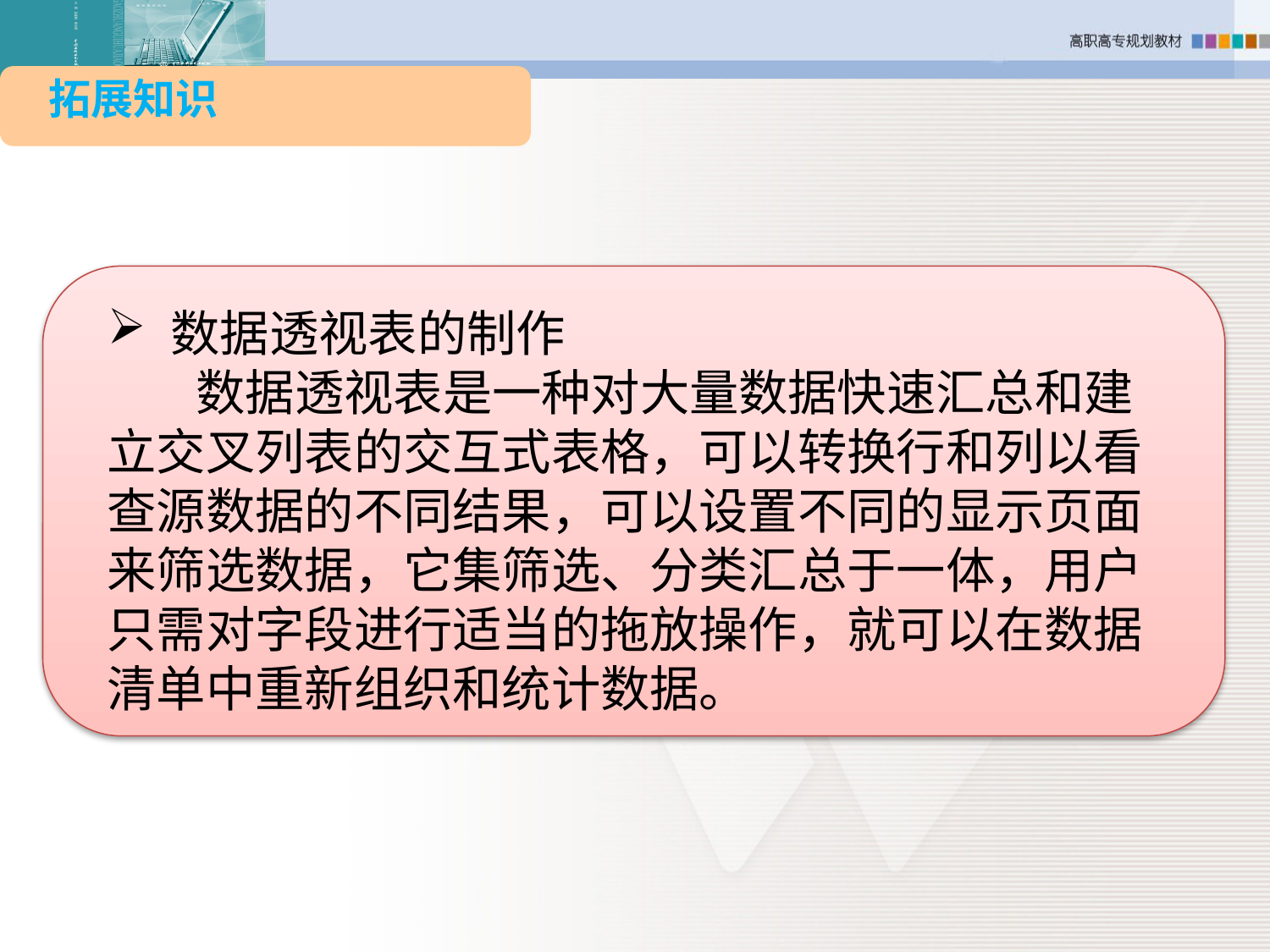

拓展知识

数据透视表的制作
       数据透视表是一种对大量数据快速汇总和建立交叉列表的交互式表格，可以转换行和列以看查源数据的不同结果，可以设置不同的显示页面来筛选数据，它集筛选、分类汇总于一体，用户只需对字段进行适当的拖放操作，就可以在数据清单中重新组织和统计数据。